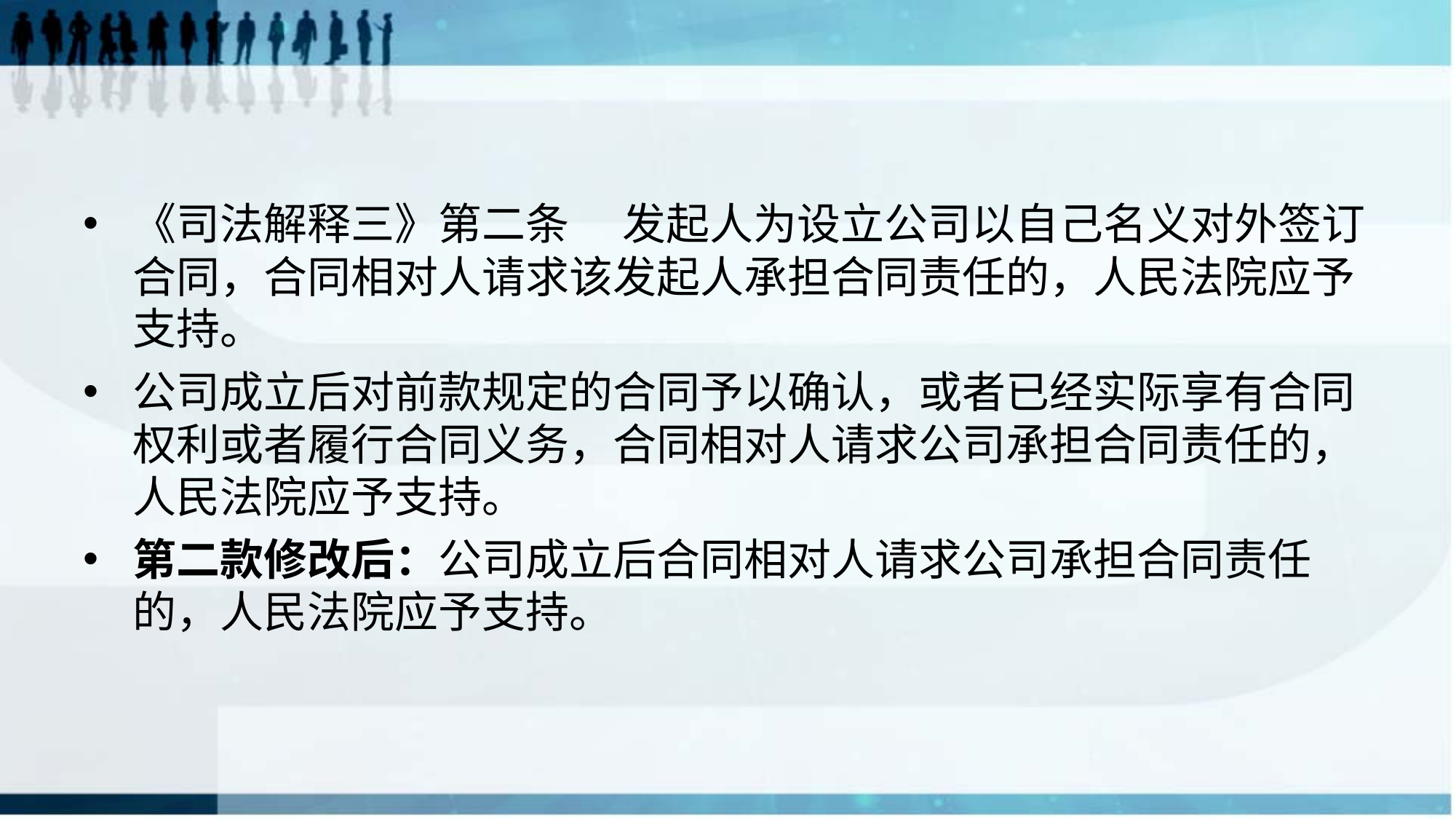

#
《司法解释三》第二条 　发起人为设立公司以自己名义对外签订合同，合同相对人请求该发起人承担合同责任的，人民法院应予支持。
公司成立后对前款规定的合同予以确认，或者已经实际享有合同权利或者履行合同义务，合同相对人请求公司承担合同责任的，人民法院应予支持。
第二款修改后：公司成立后合同相对人请求公司承担合同责任的，人民法院应予支持。